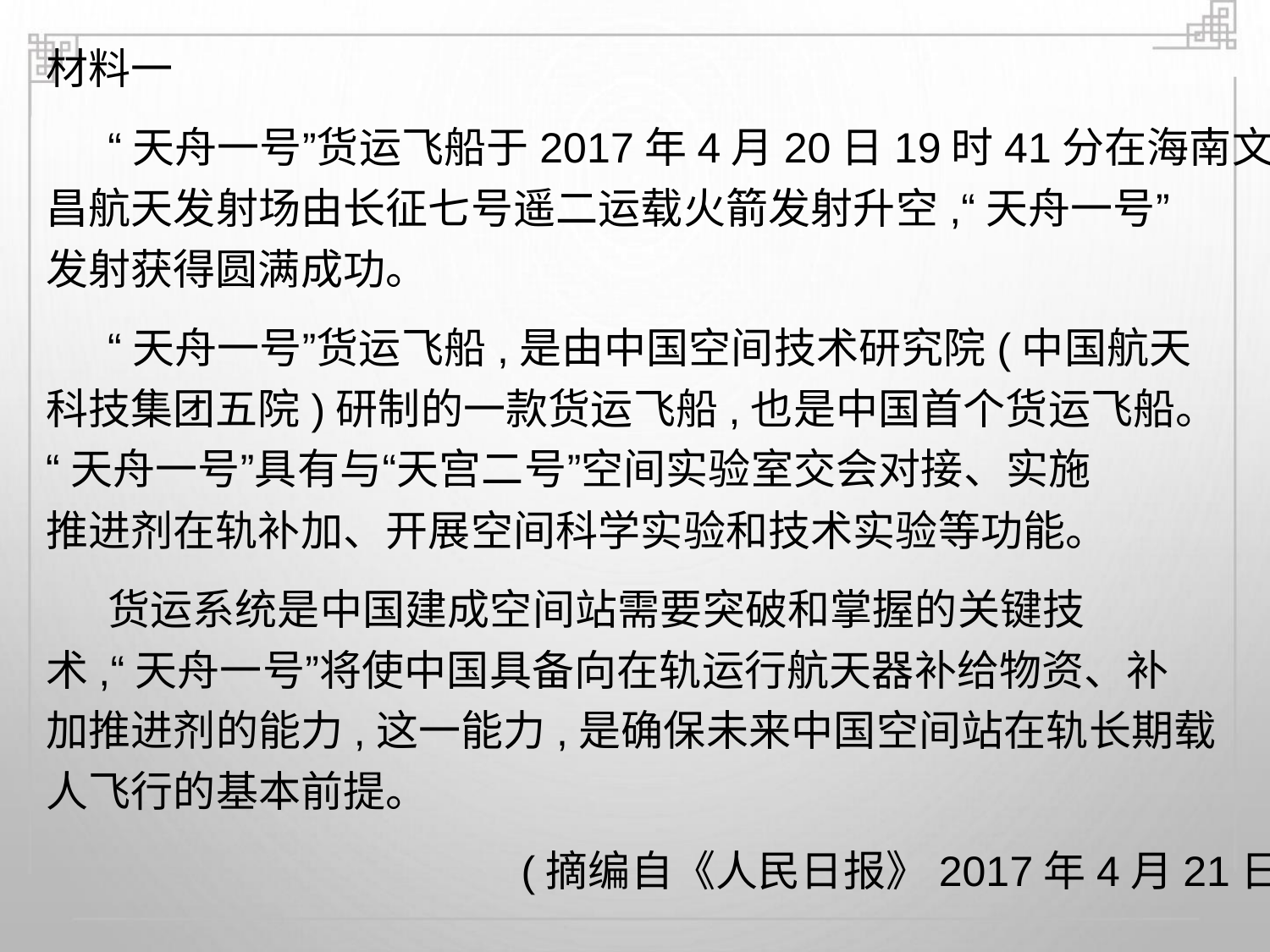

材料一
“天舟一号”货运飞船于2017年4月20日19时41分在海南文
昌航天发射场由长征七号遥二运载火箭发射升空,“天舟一号”
发射获得圆满成功。
“天舟一号”货运飞船,是由中国空间技术研究院(中国航天
科技集团五院)研制的一款货运飞船,也是中国首个货运飞船。
“天舟一号”具有与“天宫二号”空间实验室交会对接、实施
推进剂在轨补加、开展空间科学实验和技术实验等功能。
货运系统是中国建成空间站需要突破和掌握的关键技
术,“天舟一号”将使中国具备向在轨运行航天器补给物资、补
加推进剂的能力,这一能力,是确保未来中国空间站在轨长期载
人飞行的基本前提。
(摘编自《人民日报》2017年4月21日)